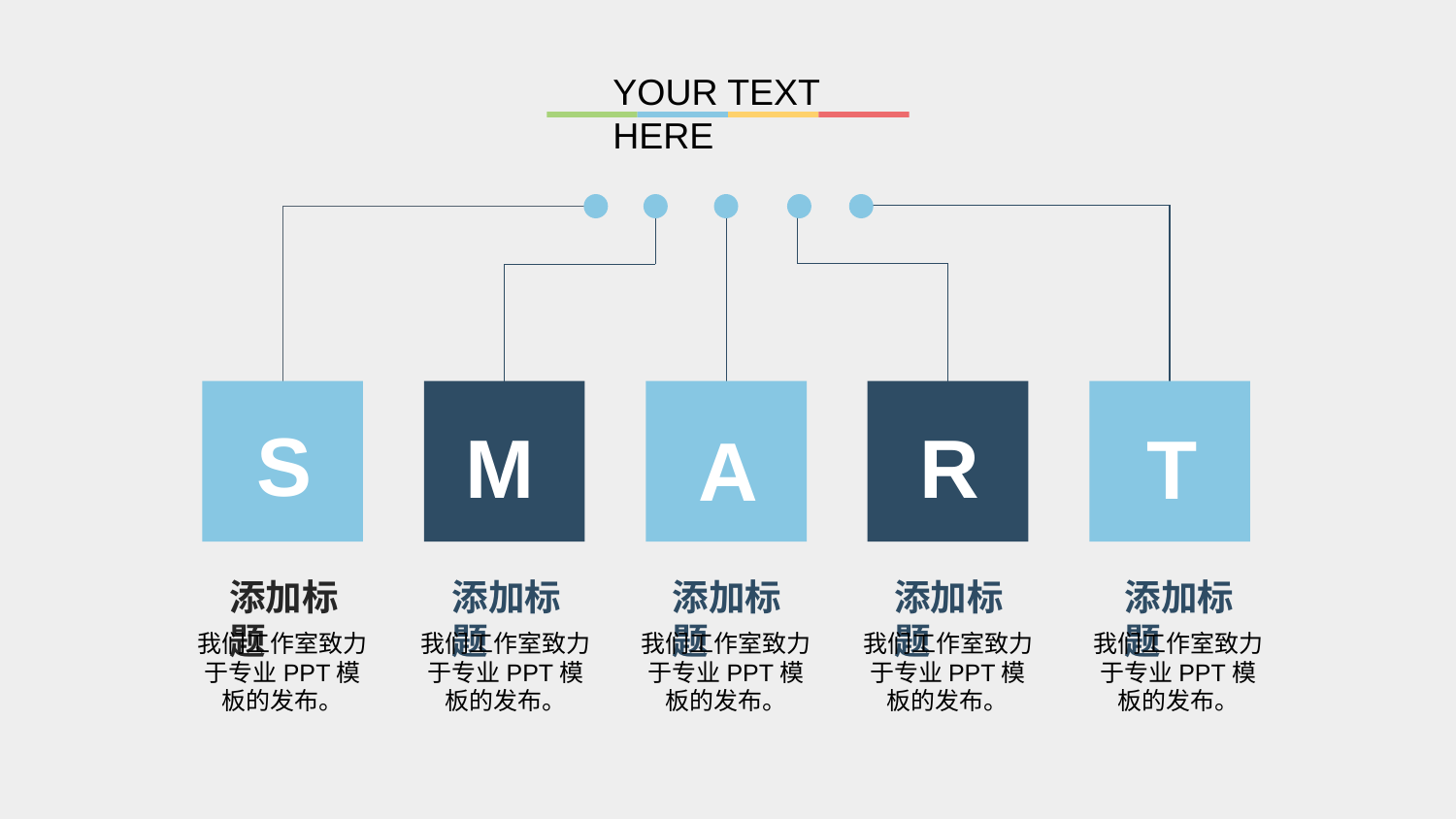

YOUR TEXT HERE

M

A

R

S
T
添加标题
我们工作室致力于专业PPT模板的发布。
添加标题
我们工作室致力于专业PPT模板的发布。
添加标题
我们工作室致力于专业PPT模板的发布。
添加标题
我们工作室致力于专业PPT模板的发布。
添加标题
我们工作室致力于专业PPT模板的发布。